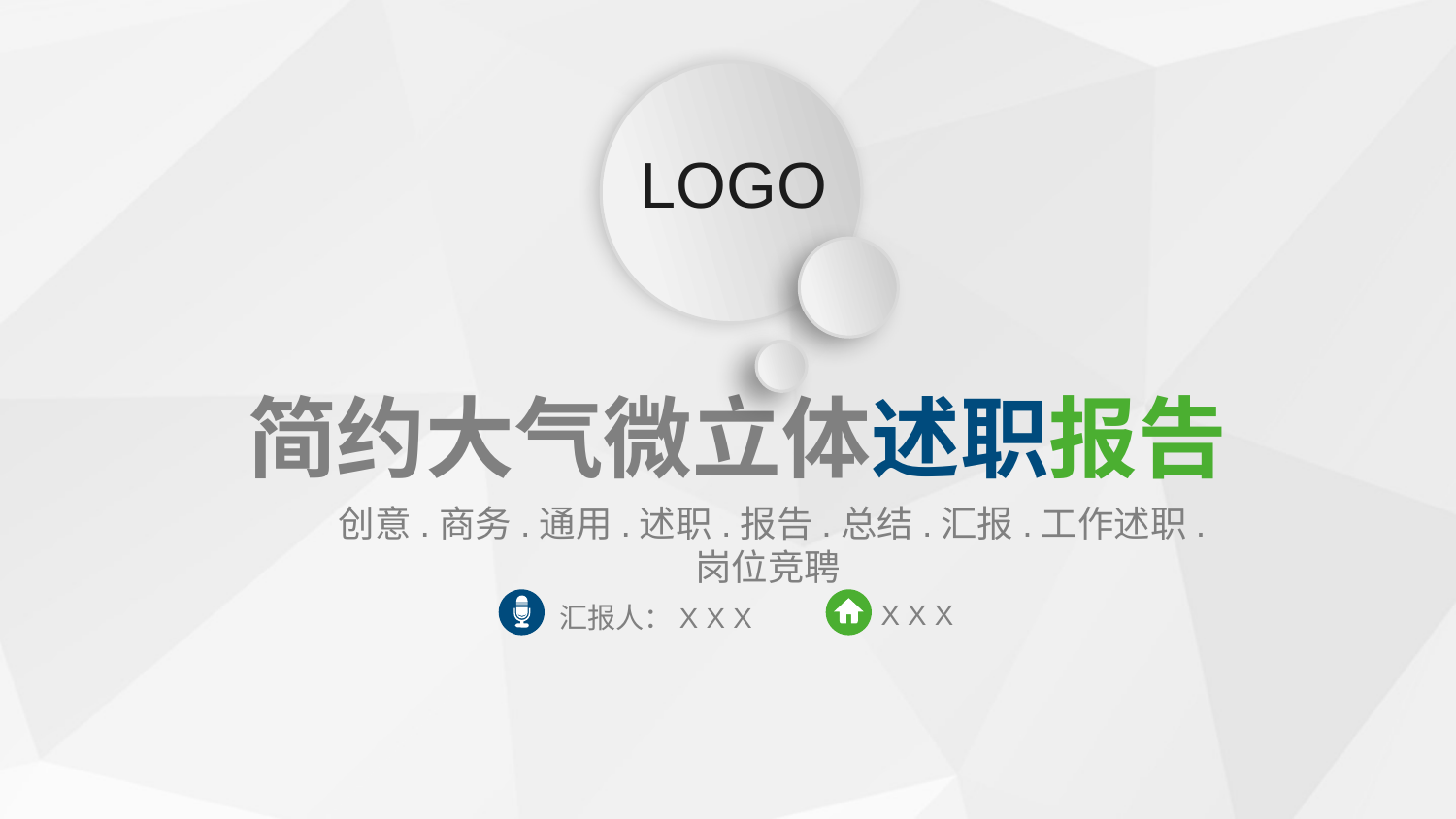

LOGO

简约大气微立体述职报告
 创意.商务.通用.述职.报告.总结.汇报.工作述职.岗位竞聘

 汇报人：X X X

X X X